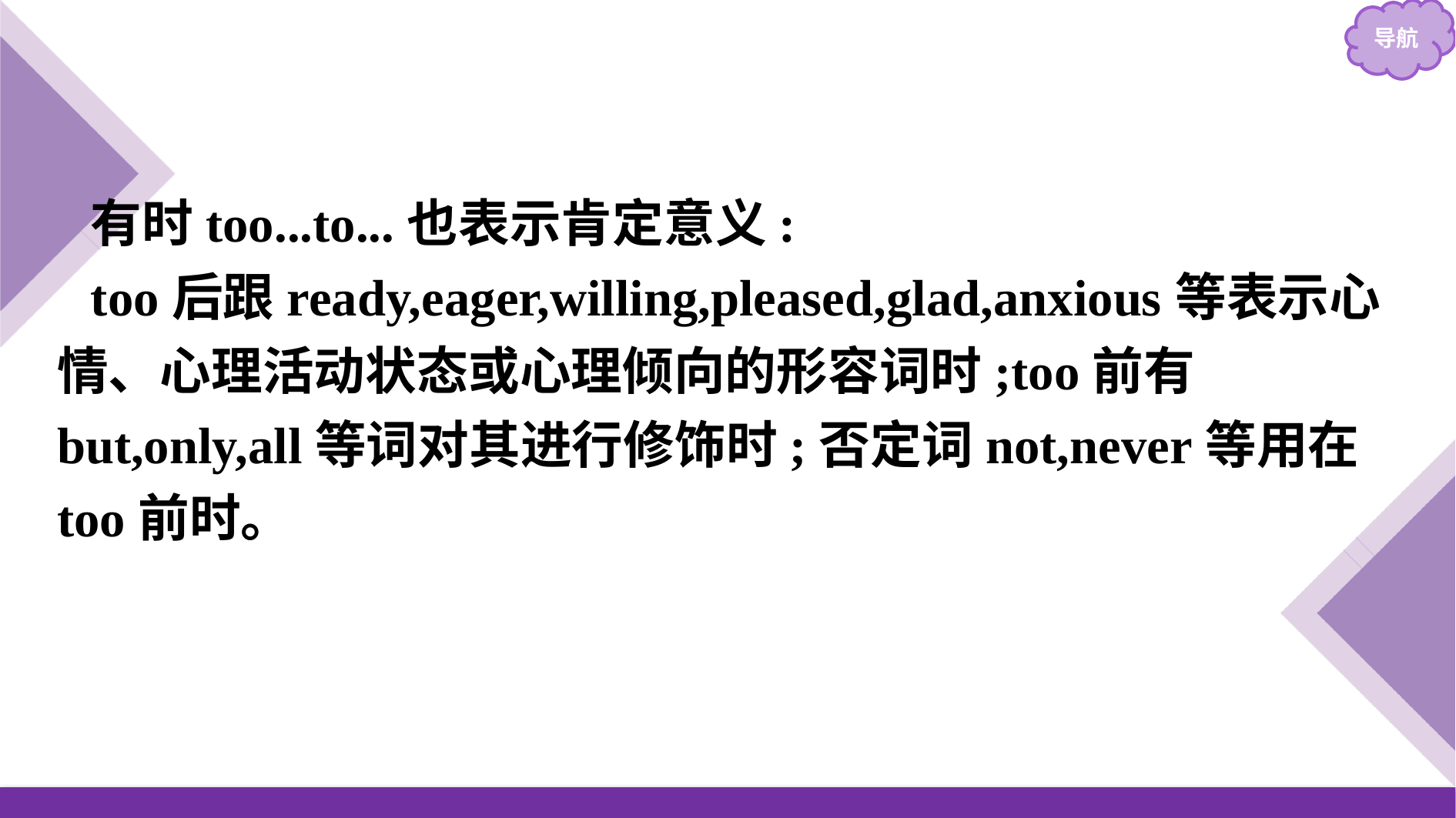

有时too...to...也表示肯定意义:
too后跟ready,eager,willing,pleased,glad,anxious等表示心情、心理活动状态或心理倾向的形容词时;too前有but,only,all等词对其进行修饰时;否定词not,never等用在too前时。